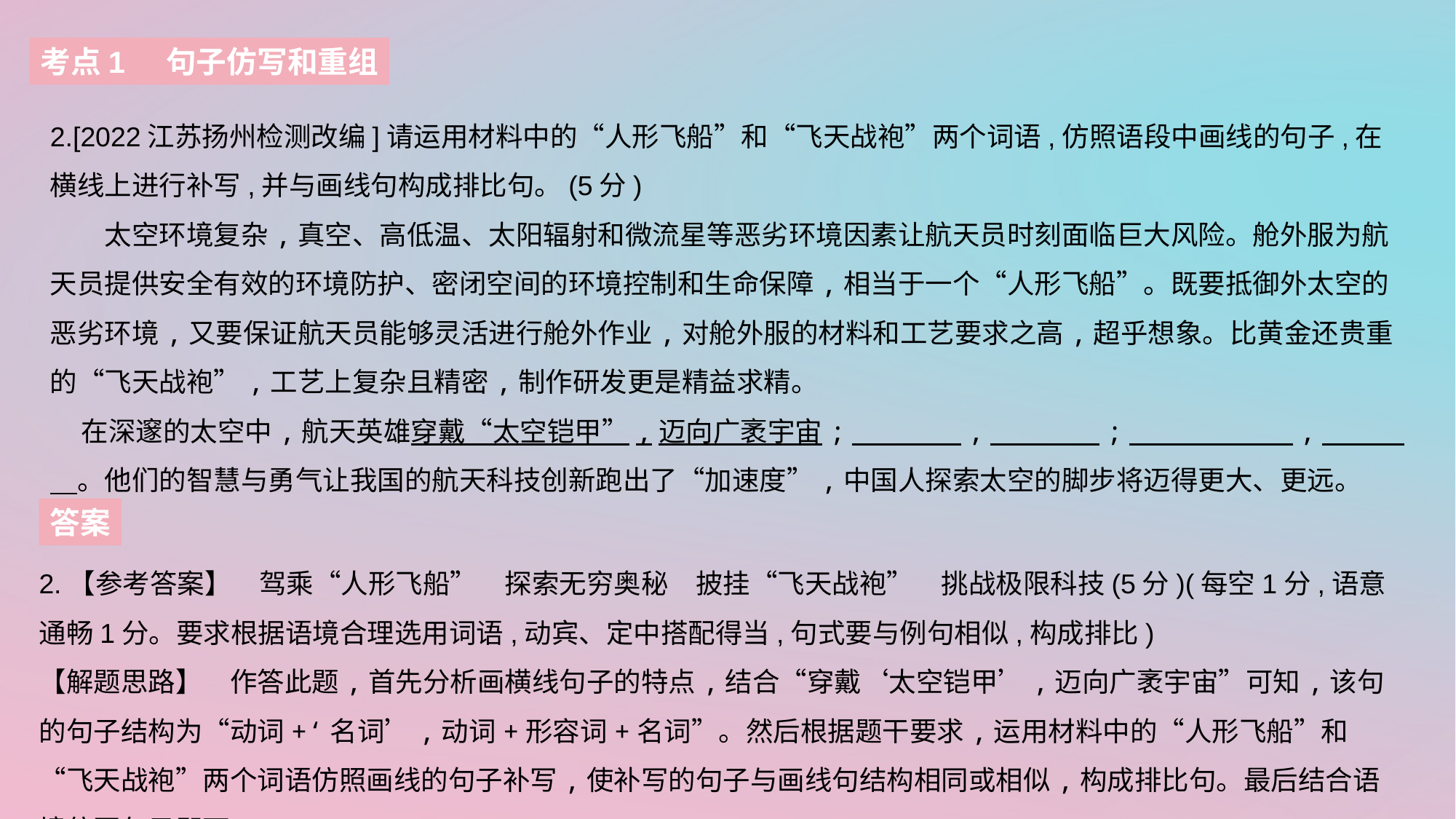

考点1    句子仿写和重组
2.[2022江苏扬州检测改编]请运用材料中的“人形飞船”和“飞天战袍”两个词语,仿照语段中画线的句子,在横线上进行补写,并与画线句构成排比句。(5分)
　　太空环境复杂,真空、高低温、太阳辐射和微流星等恶劣环境因素让航天员时刻面临巨大风险。舱外服为航天员提供安全有效的环境防护、密闭空间的环境控制和生命保障,相当于一个“人形飞船”。既要抵御外太空的恶劣环境,又要保证航天员能够灵活进行舱外作业,对舱外服的材料和工艺要求之高,超乎想象。比黄金还贵重的“飞天战袍”,工艺上复杂且精密,制作研发更是精益求精。
    在深邃的太空中,航天英雄穿戴“太空铠甲”,迈向广袤宇宙;　　　　,　　　　;　　　　　　,　　　　。他们的智慧与勇气让我国的航天科技创新跑出了“加速度”,中国人探索太空的脚步将迈得更大、更远。
答案
2.【参考答案】　驾乘“人形飞船”　探索无穷奥秘　披挂“飞天战袍”　挑战极限科技(5分)(每空1分,语意通畅1分。要求根据语境合理选用词语,动宾、定中搭配得当,句式要与例句相似,构成排比)
【解题思路】　作答此题,首先分析画横线句子的特点,结合“穿戴‘太空铠甲’,迈向广袤宇宙”可知,该句的句子结构为“动词+‘名词’,动词+形容词+名词”。然后根据题干要求,运用材料中的“人形飞船”和“飞天战袍”两个词语仿照画线的句子补写,使补写的句子与画线句结构相同或相似,构成排比句。最后结合语境仿写句子即可。